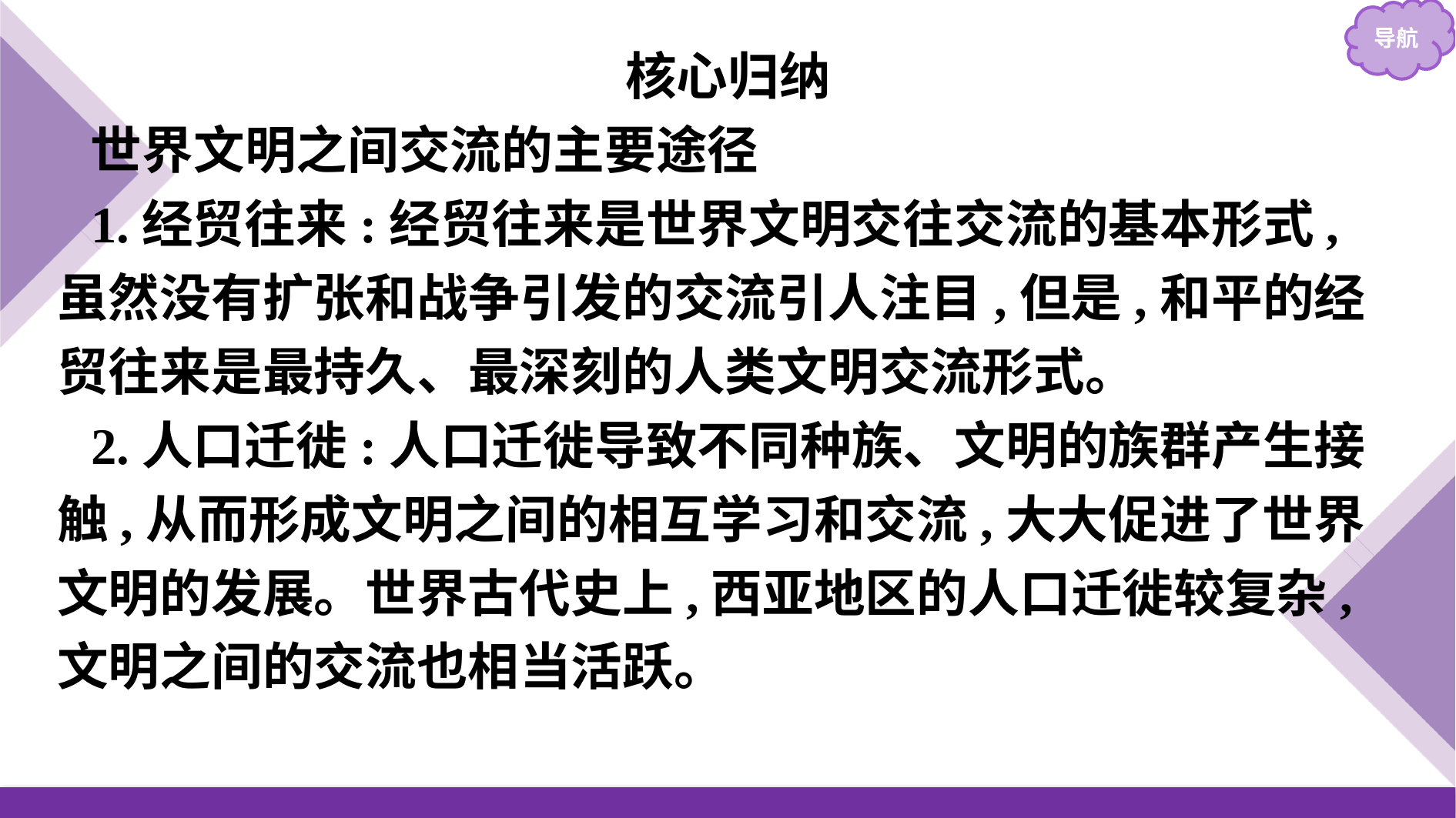

核心归纳
世界文明之间交流的主要途径
1.经贸往来:经贸往来是世界文明交往交流的基本形式,虽然没有扩张和战争引发的交流引人注目,但是,和平的经贸往来是最持久、最深刻的人类文明交流形式。
2.人口迁徙:人口迁徙导致不同种族、文明的族群产生接触,从而形成文明之间的相互学习和交流,大大促进了世界文明的发展。世界古代史上,西亚地区的人口迁徙较复杂,文明之间的交流也相当活跃。